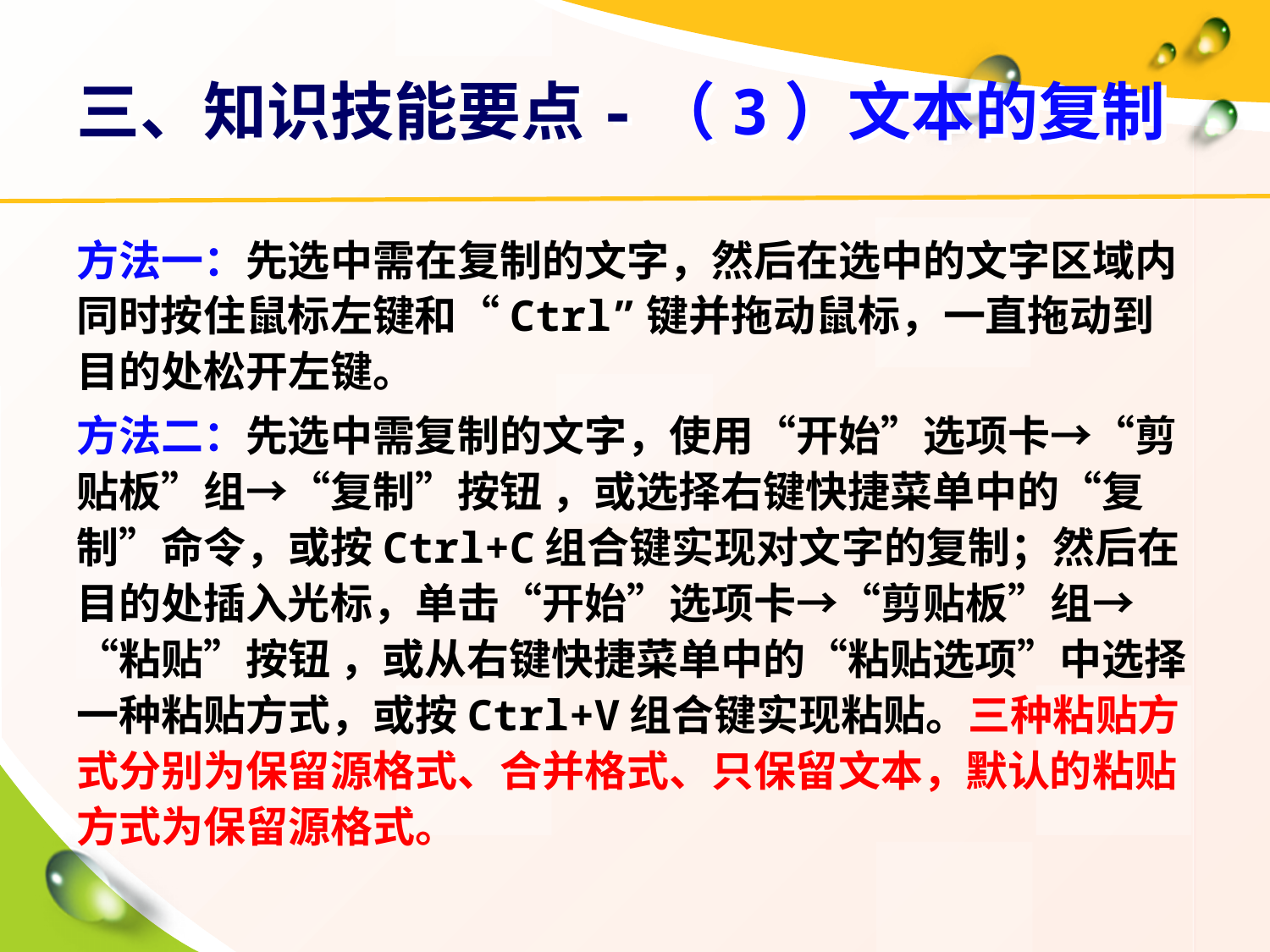

# 三、知识技能要点-（3）文本的复制
方法一：先选中需在复制的文字，然后在选中的文字区域内同时按住鼠标左键和“Ctrl”键并拖动鼠标，一直拖动到目的处松开左键。
方法二：先选中需复制的文字，使用“开始”选项卡→“剪贴板”组→“复制”按钮 ，或选择右键快捷菜单中的“复制”命令，或按Ctrl+C组合键实现对文字的复制；然后在目的处插入光标，单击“开始”选项卡→“剪贴板”组→“粘贴”按钮 ，或从右键快捷菜单中的“粘贴选项”中选择一种粘贴方式，或按Ctrl+V组合键实现粘贴。三种粘贴方式分别为保留源格式、合并格式、只保留文本，默认的粘贴方式为保留源格式。